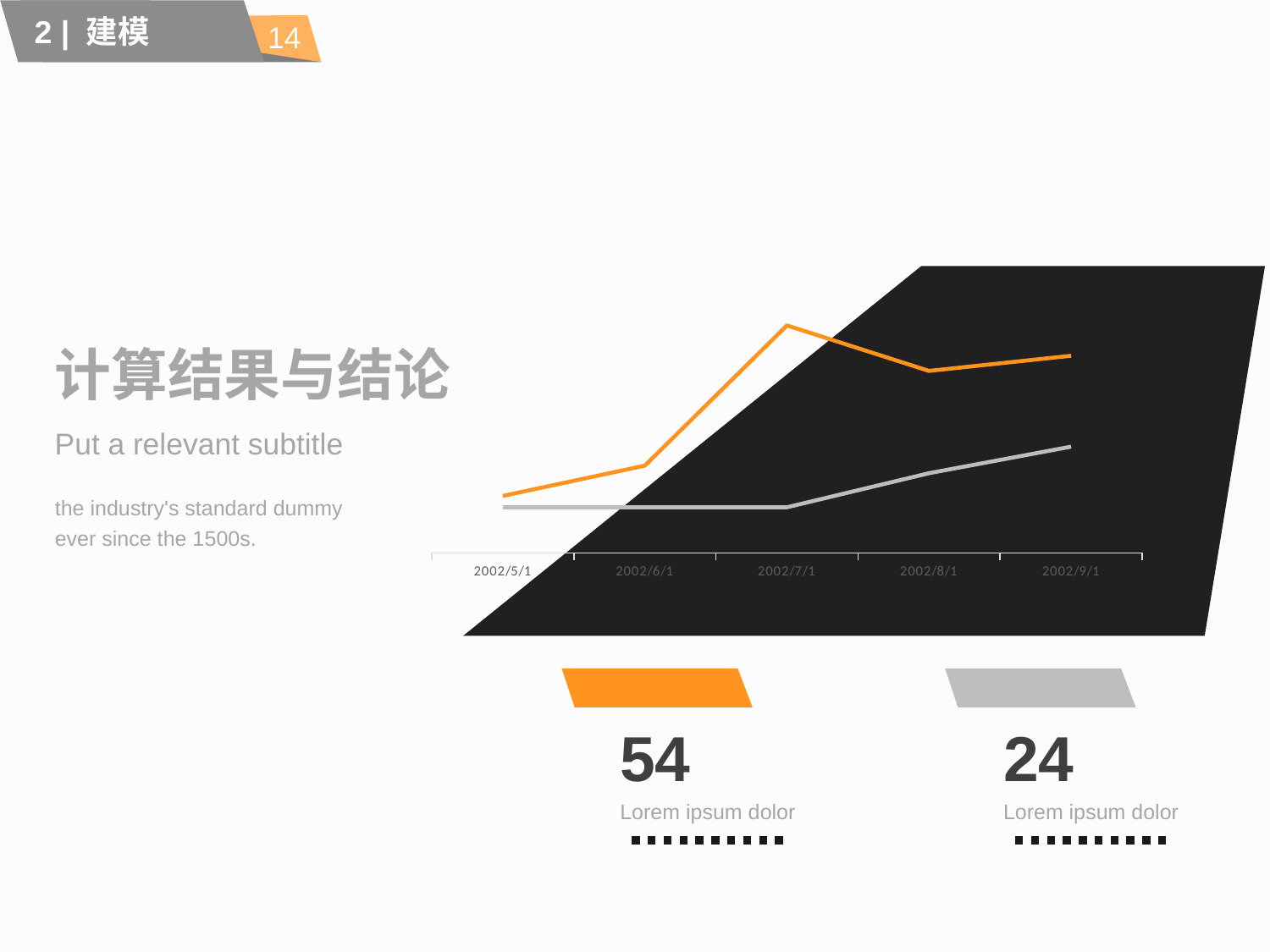

14
2 | 建模

### Chart

| Category | Series 13 | Series 2 |
|---|---|---|
| 37377 | 15.0 | 12.0 |
| 37408 | 23.0 | 12.0 |
| 37438 | 60.0 | 12.0 |
| 37469 | 48.0 | 21.0 |
| 37500 | 52.0 | 28.0 |
# 计算结果与结论
Put a relevant subtitle
the industry's standard dummy
ever since the 1500s.

54
Lorem ipsum dolor
24
Lorem ipsum dolor